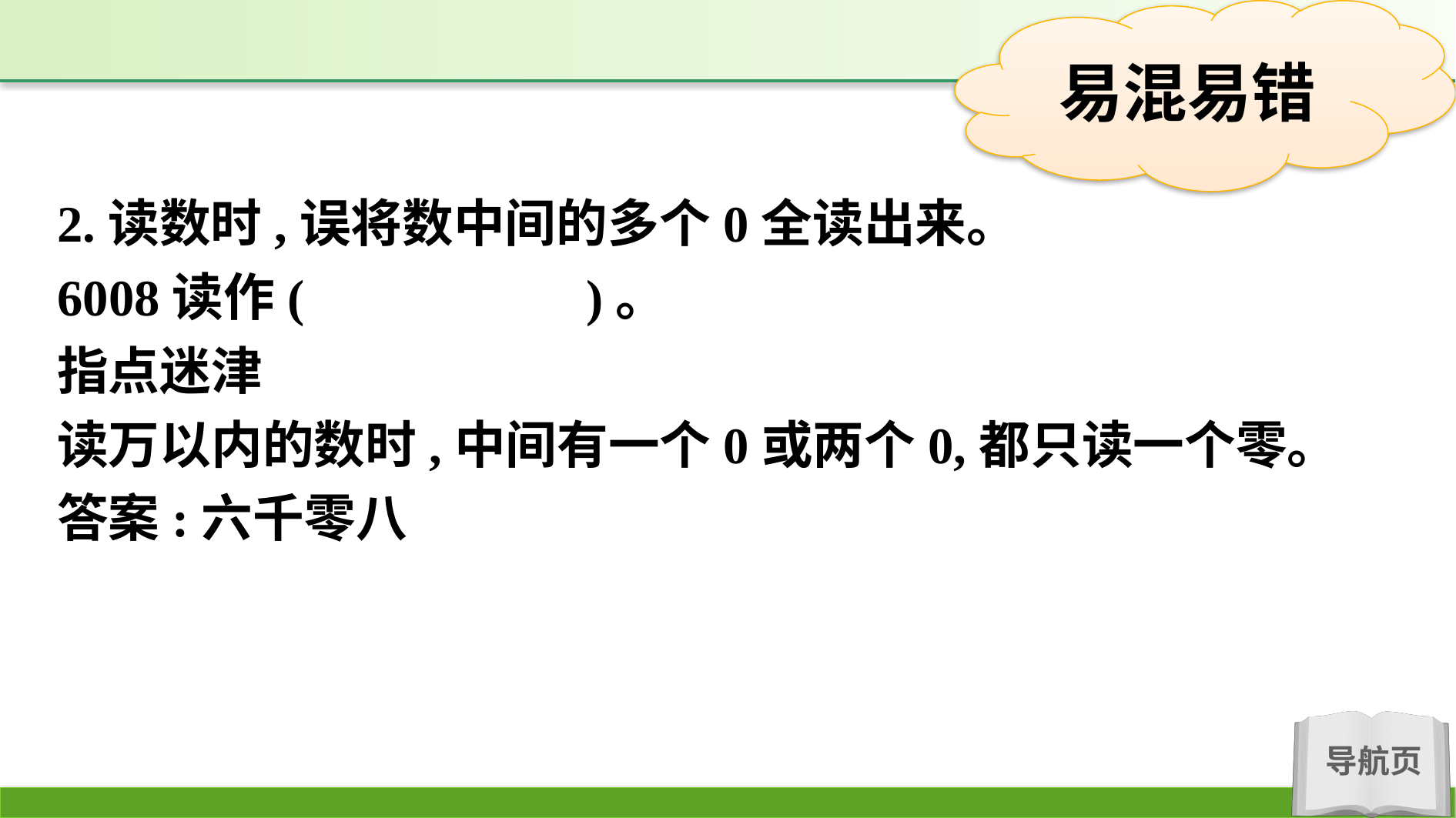

2.读数时,误将数中间的多个0全读出来。
6008读作(　　　　　)。
指点迷津
读万以内的数时,中间有一个0或两个0,都只读一个零。
答案:六千零八